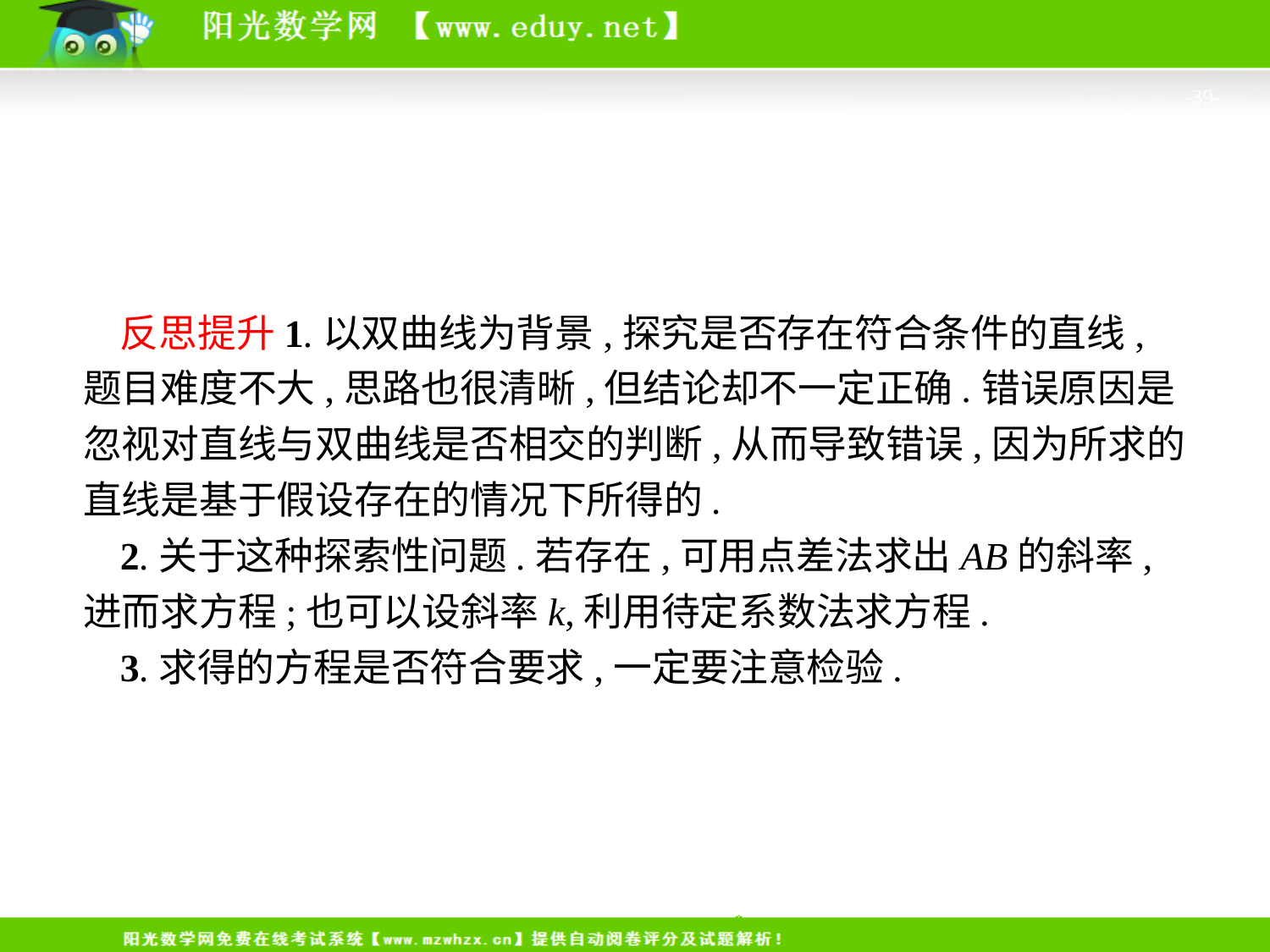

-39-
反思提升1.以双曲线为背景,探究是否存在符合条件的直线,题目难度不大,思路也很清晰,但结论却不一定正确.错误原因是忽视对直线与双曲线是否相交的判断,从而导致错误,因为所求的直线是基于假设存在的情况下所得的.
2.关于这种探索性问题.若存在,可用点差法求出AB的斜率,进而求方程;也可以设斜率k,利用待定系数法求方程.
3.求得的方程是否符合要求,一定要注意检验.